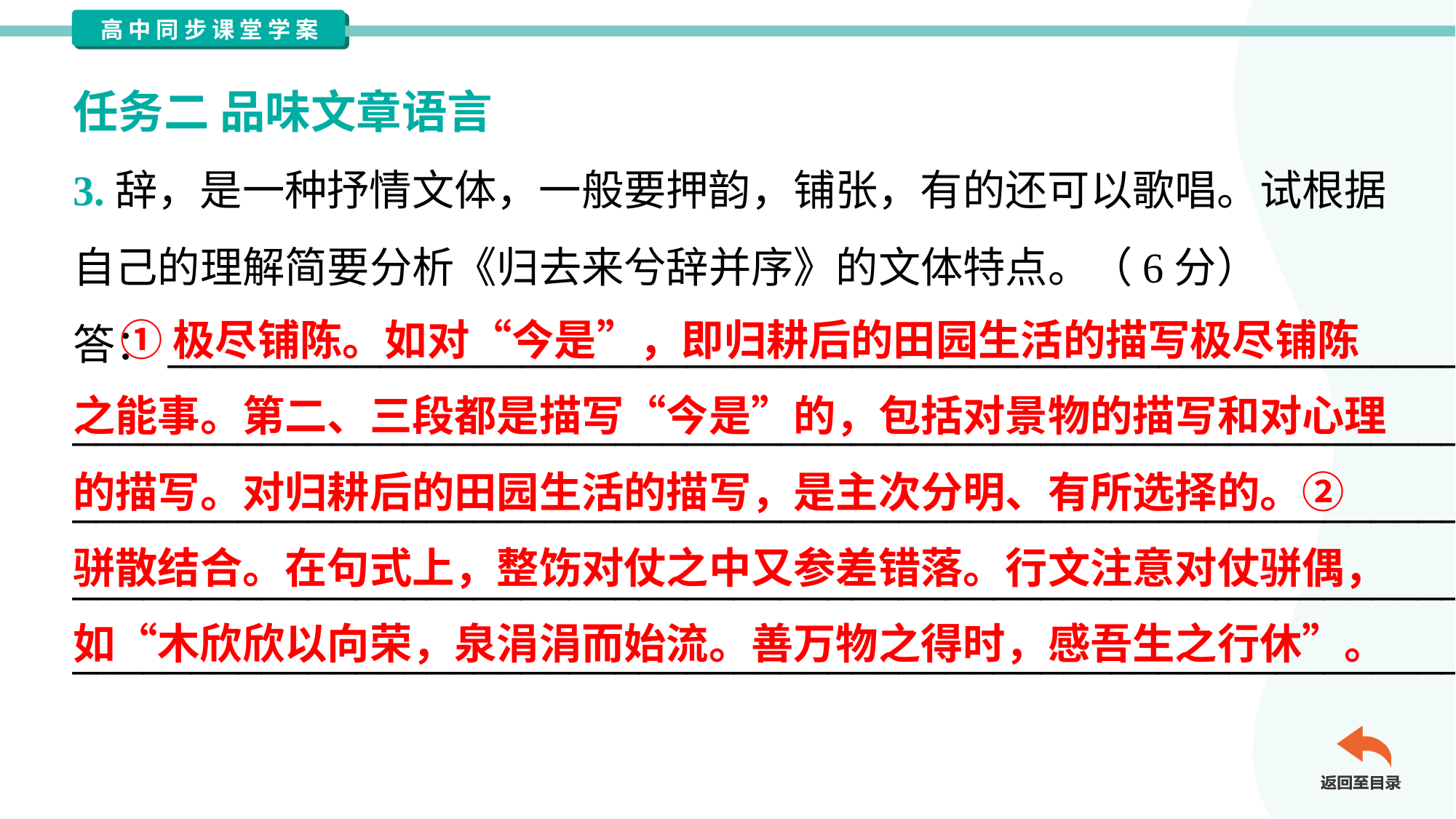

任务二 品味文章语言
3.辞，是一种抒情文体，一般要押韵，铺张，有的还可以歌唱。试根据
自己的理解简要分析《归去来兮辞并序》的文体特点。（6分）
答：_________________________________________________________
_____________________________________________________________
_____________________________________________________________
_____________________________________________________________
_____________________________________________________________
     ①极尽铺陈。如对“今是”，即归耕后的田园生活的描写极尽铺陈
之能事。第二、三段都是描写“今是”的，包括对景物的描写和对心理
的描写。对归耕后的田园生活的描写，是主次分明、有所选择的。②
骈散结合。在句式上，整饬对仗之中又参差错落。行文注意对仗骈偶，
如“木欣欣以向荣，泉涓涓而始流。善万物之得时，感吾生之行休”。